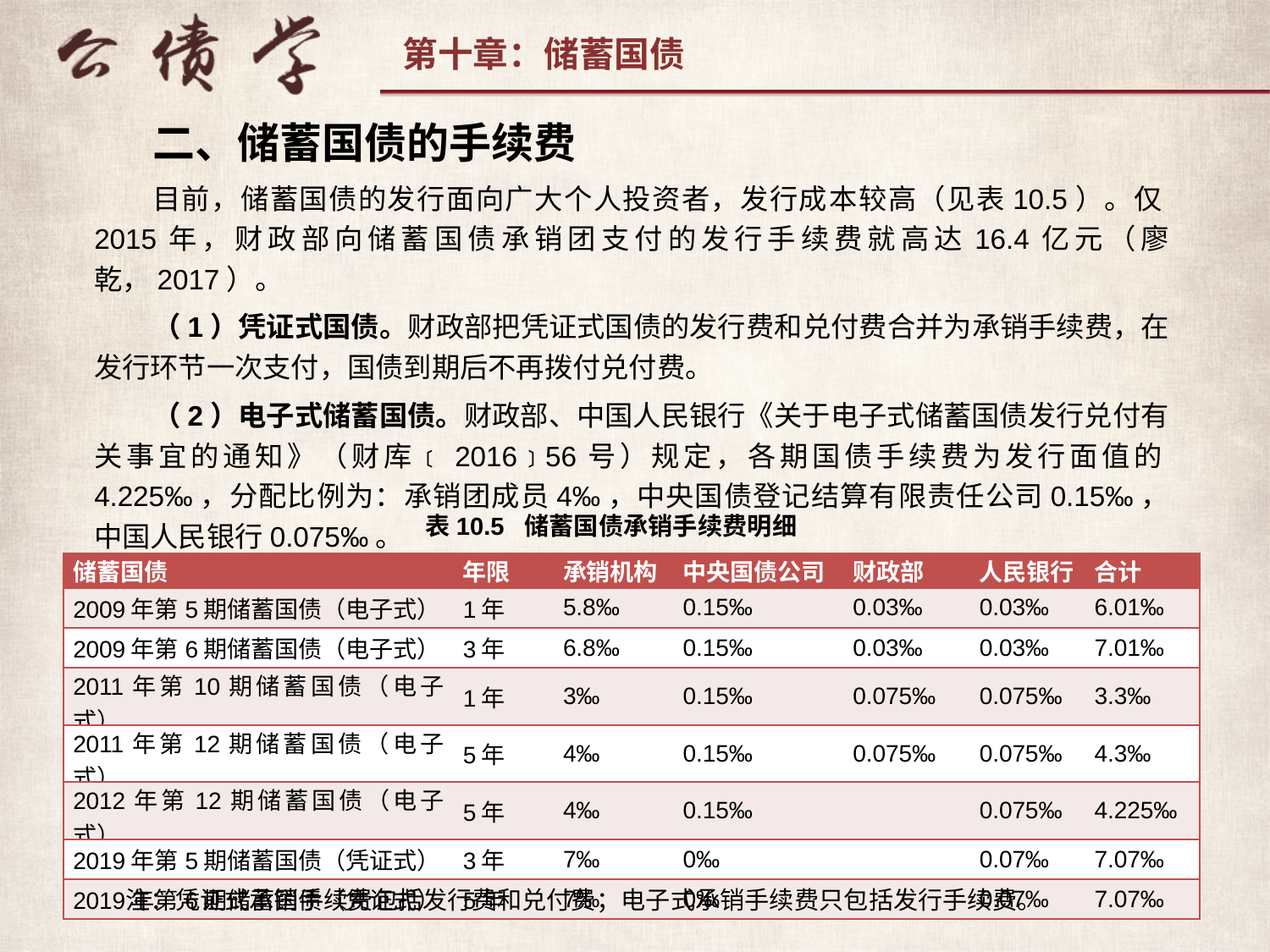

二、储蓄国债的手续费
目前，储蓄国债的发行面向广大个人投资者，发行成本较高（见表10.5）。仅2015年，财政部向储蓄国债承销团支付的发行手续费就高达16.4亿元（廖乾，2017）。
（1）凭证式国债。财政部把凭证式国债的发行费和兑付费合并为承销手续费，在发行环节一次支付，国债到期后不再拨付兑付费。
（2）电子式储蓄国债。财政部、中国人民银行《关于电子式储蓄国债发行兑付有关事宜的通知》（财库﹝2016﹞56号）规定，各期国债手续费为发行面值的4.225‰，分配比例为：承销团成员4‰，中央国债登记结算有限责任公司0.15‰，中国人民银行0.075‰。
表10.5  储蓄国债承销手续费明细
| 储蓄国债 | 年限 | 承销机构 | 中央国债公司 | 财政部 | 人民银行 | 合计 |
| --- | --- | --- | --- | --- | --- | --- |
| 2009年第5期储蓄国债（电子式） | 1年 | 5.8‰ | 0.15‰ | 0.03‰ | 0.03‰ | 6.01‰ |
| 2009年第6期储蓄国债（电子式） | 3年 | 6.8‰ | 0.15‰ | 0.03‰ | 0.03‰ | 7.01‰ |
| 2011年第10期储蓄国债（电子式） | 1年 | 3‰ | 0.15‰ | 0.075‰ | 0.075‰ | 3.3‰ |
| 2011年第12期储蓄国债（电子式） | 5年 | 4‰ | 0.15‰ | 0.075‰ | 0.075‰ | 4.3‰ |
| 2012年第12期储蓄国债（电子式） | 5年 | 4‰ | 0.15‰ |  | 0.075‰ | 4.225‰ |
| 2019年第5期储蓄国债（凭证式） | 3年 | 7‰ | 0‰ |  | 0.07‰ | 7.07‰ |
| 2019年第6期储蓄国债（凭证式） | 5年 | 7‰ | 0‰ |  | 0.07‰ | 7.07‰ |
注：凭证式承销手续费包括发行费和兑付费；电子式承销手续费只包括发行手续费。
22